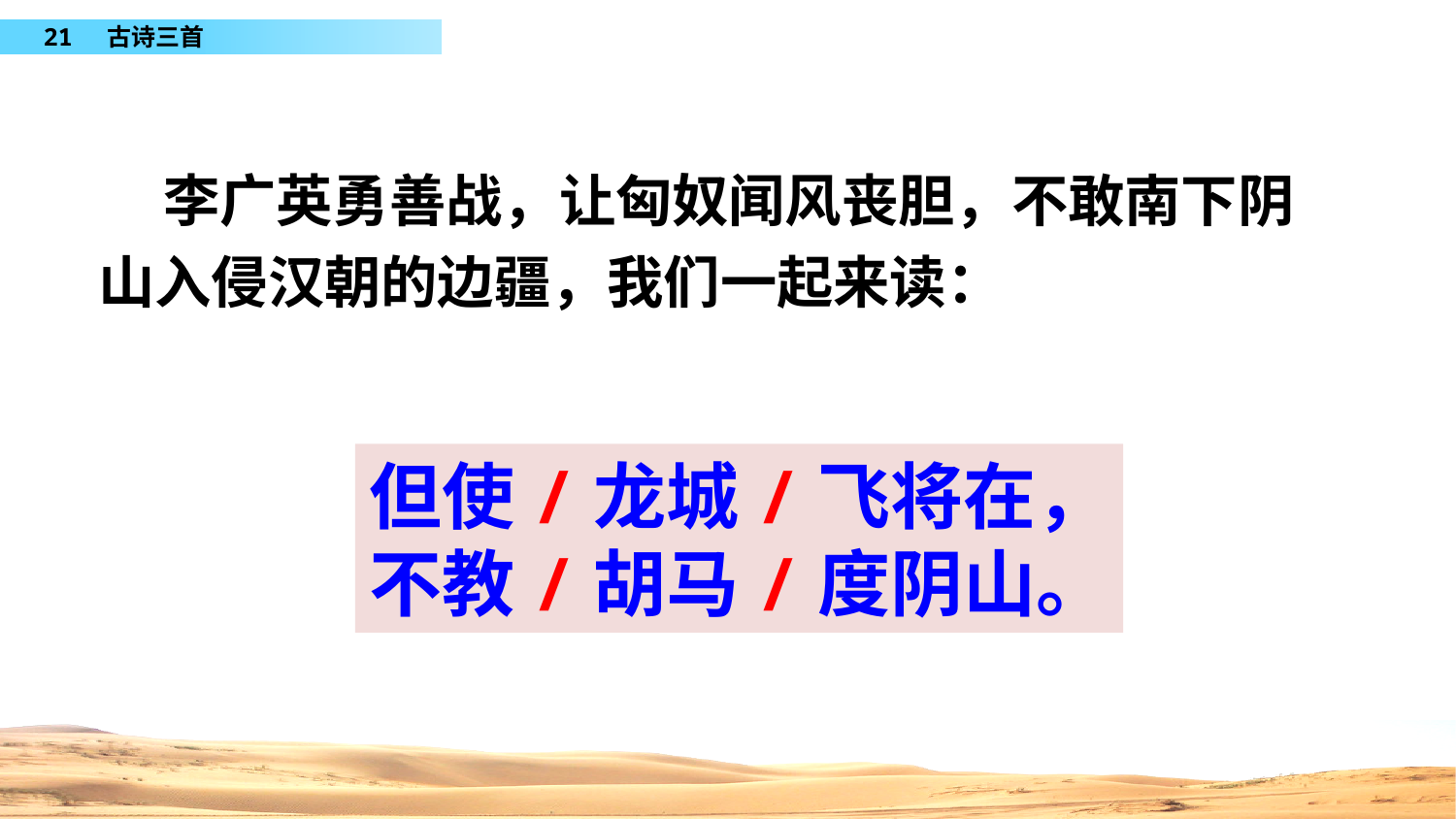

李广英勇善战，让匈奴闻风丧胆，不敢南下阴山入侵汉朝的边疆，我们一起来读：
但使/龙城/飞将在，
不教/胡马/度阴山。